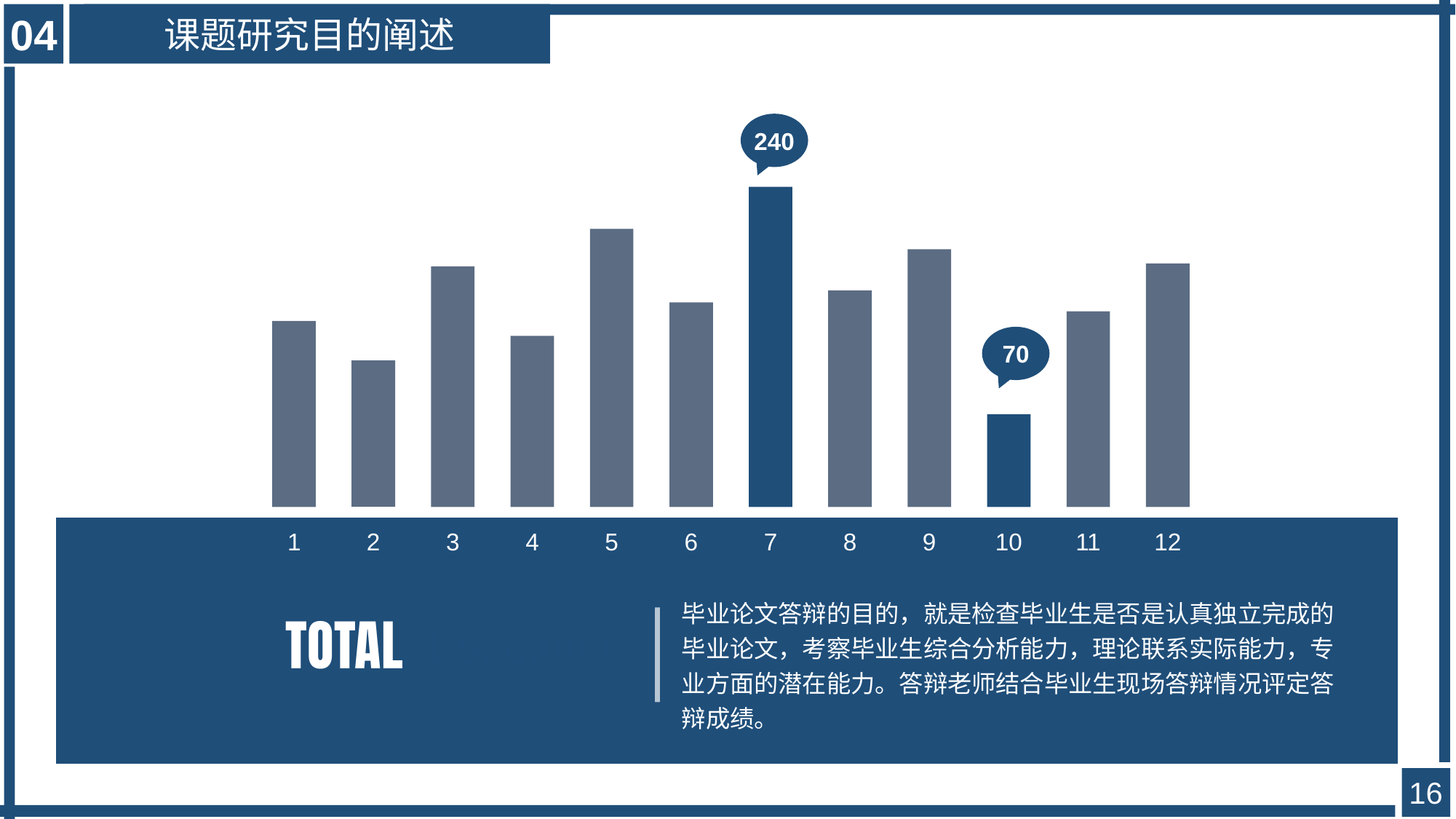

04
课题研究目的阐述

PPT模板下载：www.1ppt.com/moban/     行业PPT模板：www.1ppt.com/hangye/
节日PPT模板：www.1ppt.com/jieri/           PPT素材下载：www.1ppt.com/sucai/
PPT背景图片：www.1ppt.com/beijing/      PPT图表下载：www.1ppt.com/tubiao/
优秀PPT下载：www.1ppt.com/xiazai/        PPT教程： www.1ppt.com/powerpoint/
Word教程： www.1ppt.com/word/              Excel教程：www.1ppt.com/excel/
资料下载：www.1ppt.com/ziliao/                PPT课件下载：www.1ppt.com/kejian/
范文下载：www.1ppt.com/fanwen/             试卷下载：www.1ppt.com/shiti/
教案下载：www.1ppt.com/jiaoan/
字体下载：www.1ppt.com/ziti/

240

70

1
2
3
4
5
6
7
8
9
10
11
12
毕业论文答辩的目的，就是检查毕业生是否是认真独立完成的毕业论文，考察毕业生综合分析能力，理论联系实际能力，专业方面的潜在能力。答辩老师结合毕业生现场答辩情况评定答辩成绩。
TOTAL
1,920,000

16